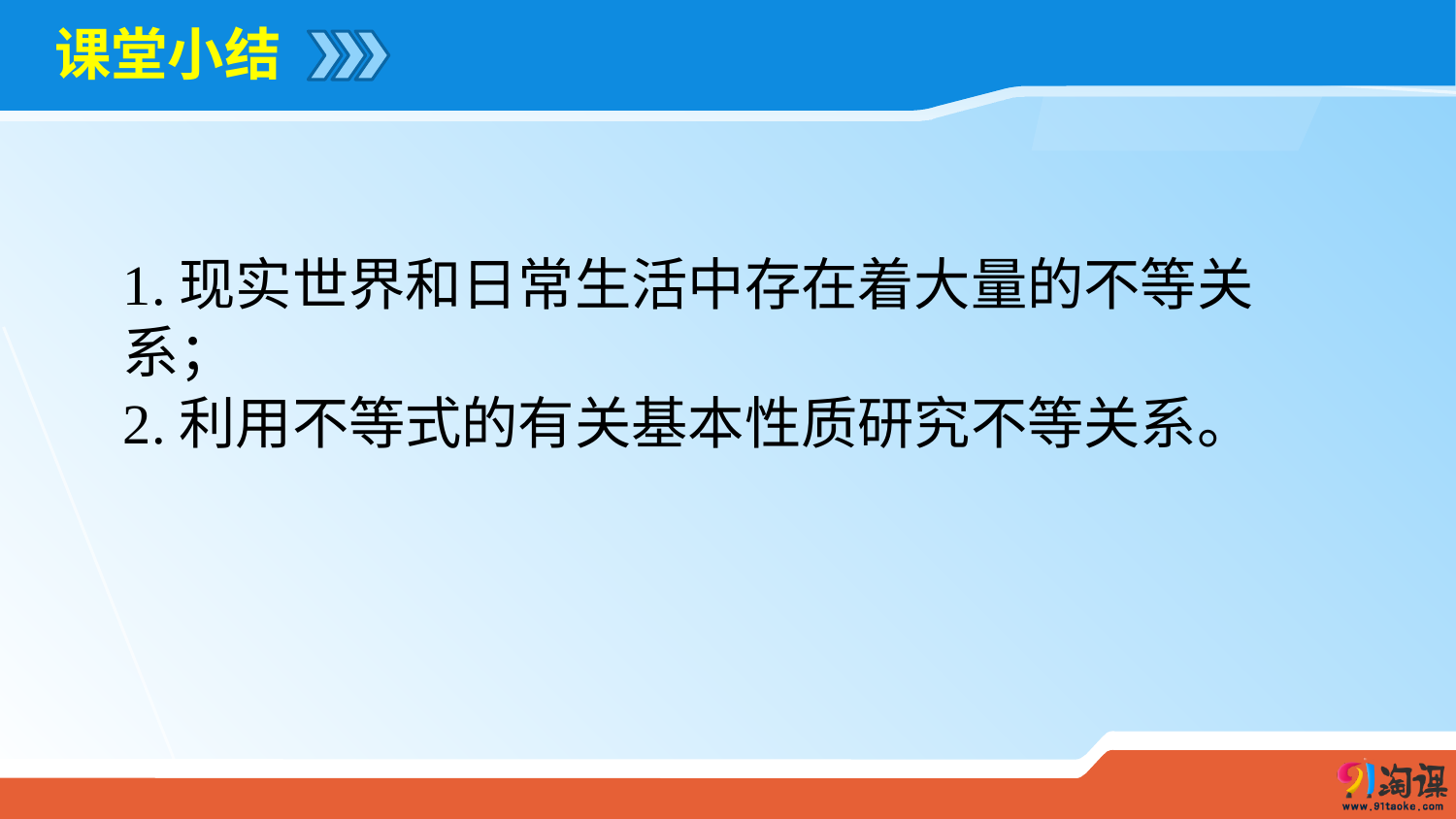

# 课堂小结
1.现实世界和日常生活中存在着大量的不等关系；
2.利用不等式的有关基本性质研究不等关系。